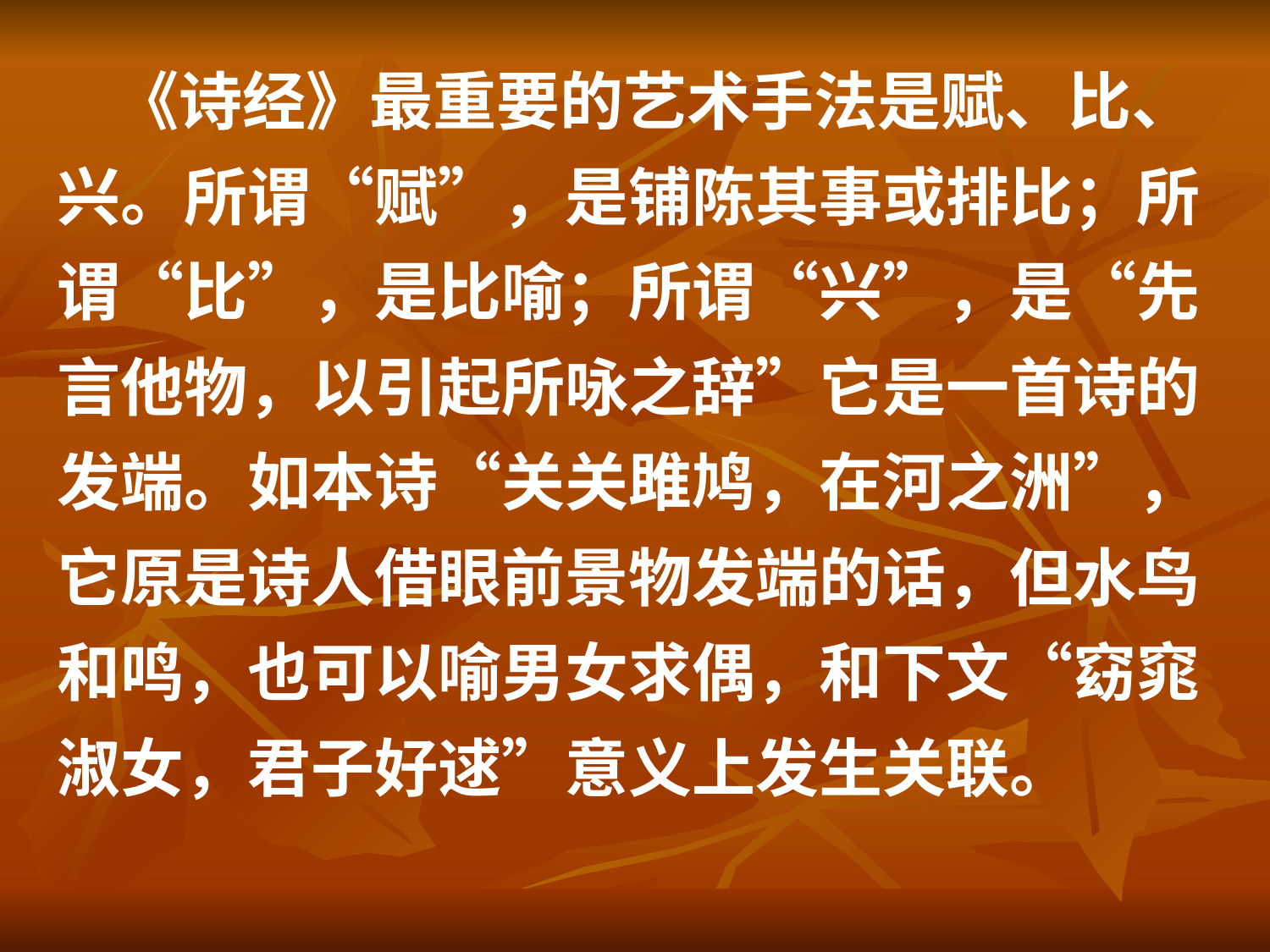

《诗经》最重要的艺术手法是赋、比、兴。所谓“赋”，是铺陈其事或排比；所谓“比”，是比喻；所谓“兴”，是“先言他物，以引起所咏之辞”它是一首诗的发端。如本诗“关关雎鸠，在河之洲”，它原是诗人借眼前景物发端的话，但水鸟和鸣，也可以喻男女求偶，和下文“窈窕淑女，君子好逑”意义上发生关联。